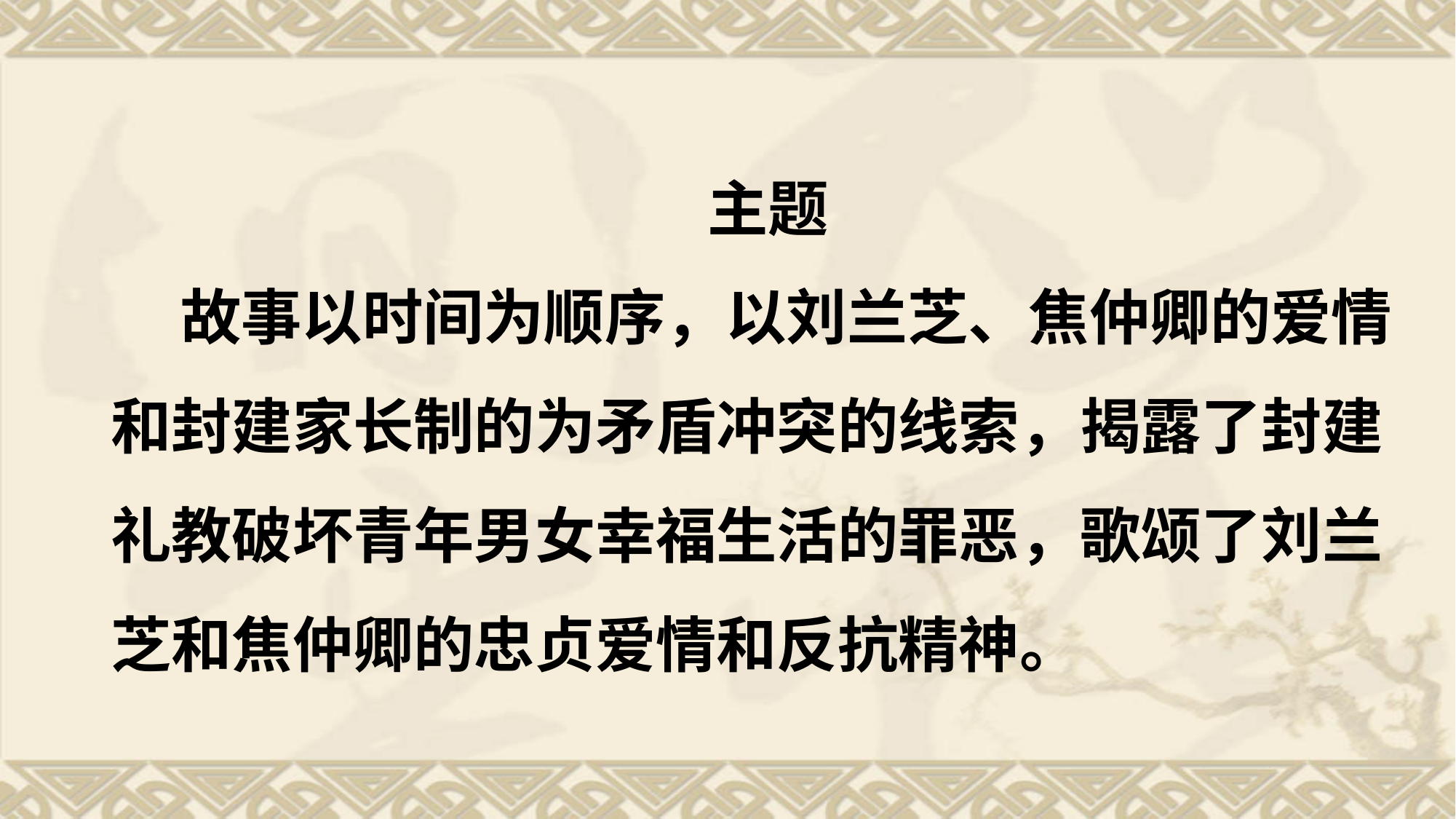

主题
    故事以时间为顺序，以刘兰芝、焦仲卿的爱情和封建家长制的为矛盾冲突的线索，揭露了封建礼教破坏青年男女幸福生活的罪恶，歌颂了刘兰芝和焦仲卿的忠贞爱情和反抗精神。